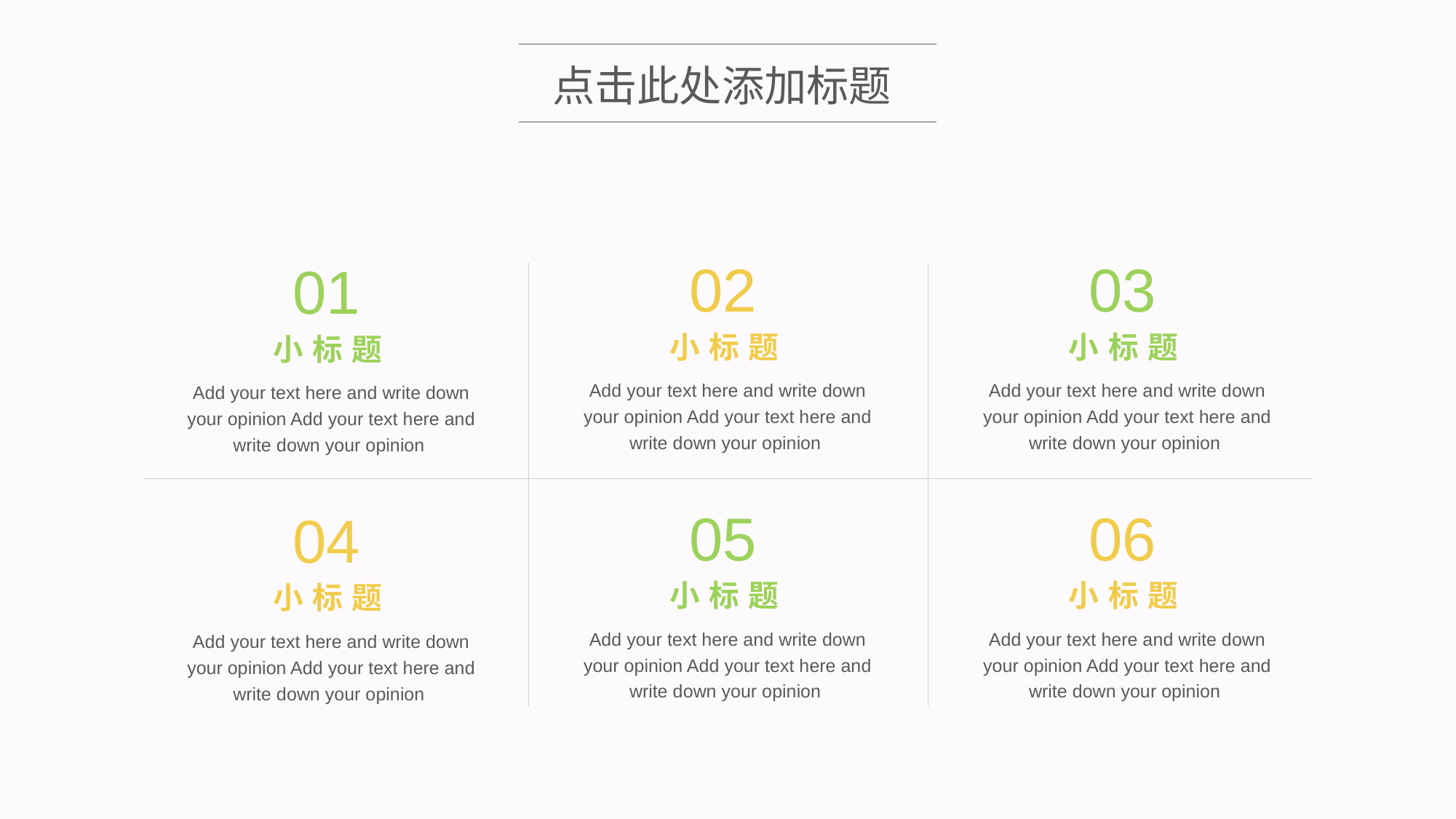

点击此处添加标题
02
03
01
小标题
小标题
小标题
Add your text here and write down your opinion Add your text here and write down your opinion
Add your text here and write down your opinion Add your text here and write down your opinion
Add your text here and write down your opinion Add your text here and write down your opinion
05
06
04
小标题
小标题
小标题
Add your text here and write down your opinion Add your text here and write down your opinion
Add your text here and write down your opinion Add your text here and write down your opinion
Add your text here and write down your opinion Add your text here and write down your opinion